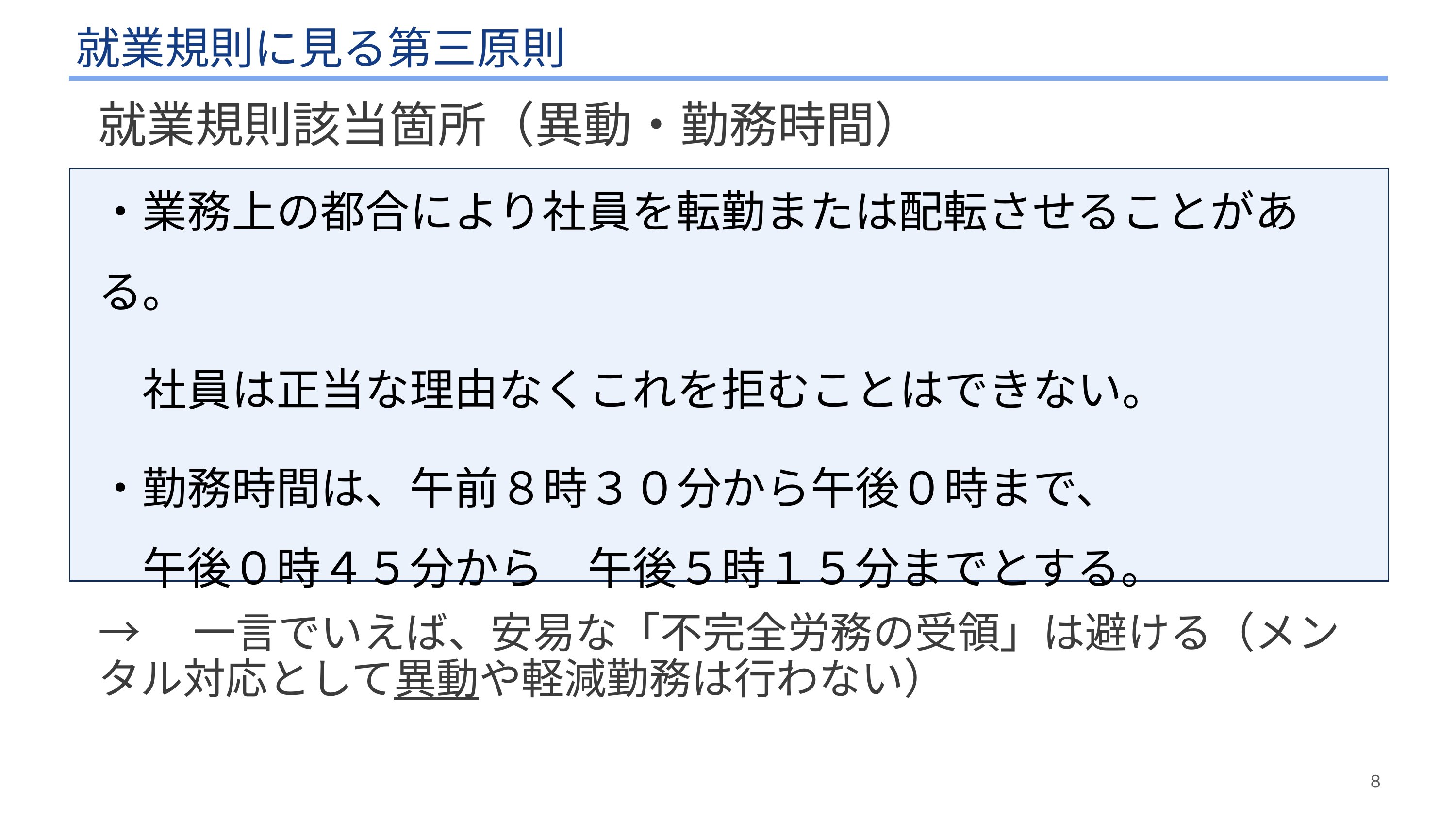

# 就業規則に見る第三原則
就業規則該当箇所（異動・勤務時間）

→　一言でいえば、安易な「不完全労務の受領」は避ける（メンタル対応として異動や軽減勤務は行わない）
・業務上の都合により社員を転勤または配転させることがある。
　社員は正当な理由なくこれを拒むことはできない。
・勤務時間は、午前８時３０分から午後０時まで、
　午後０時４５分から　午後５時１５分までとする。
8